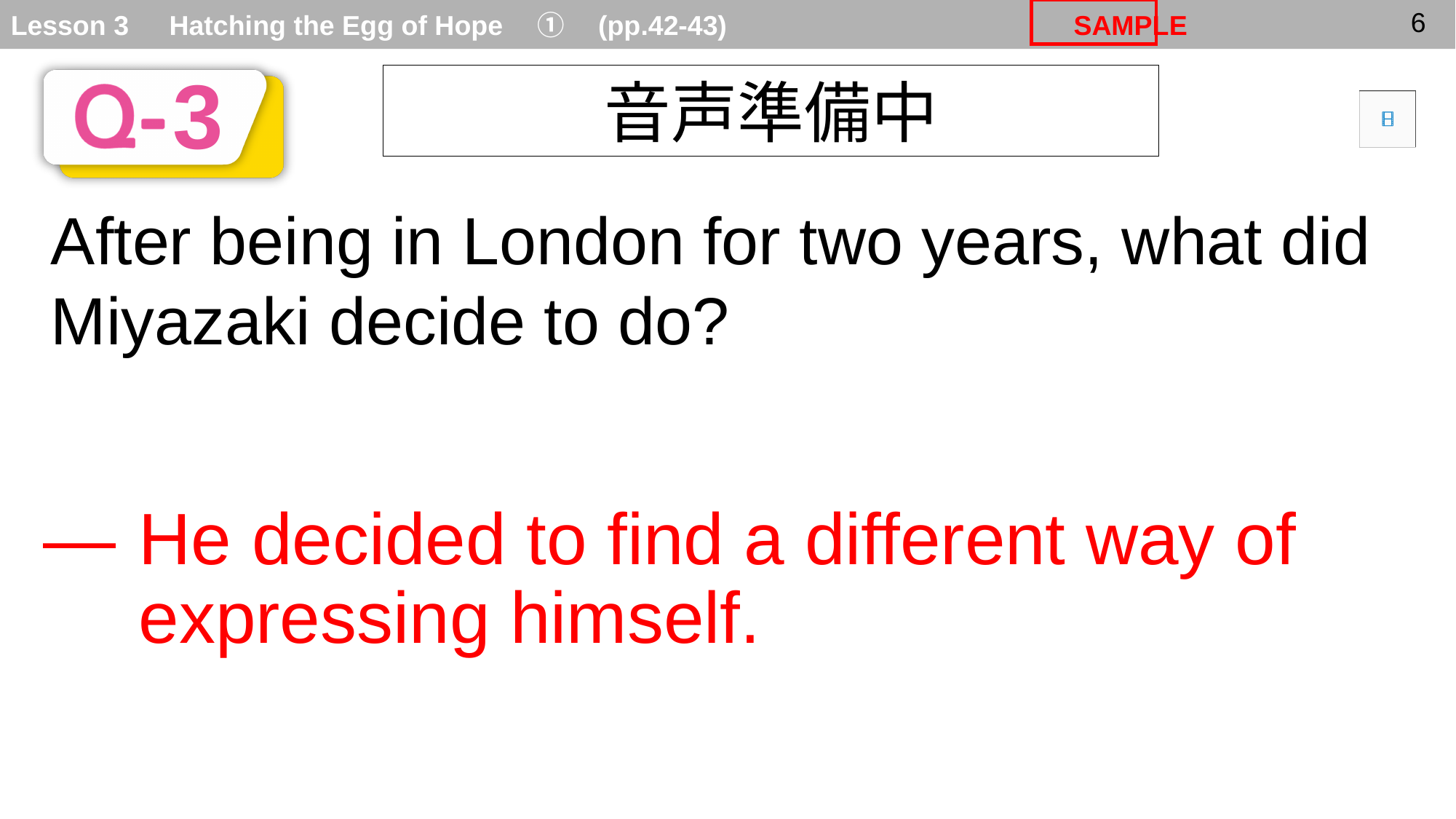

3
音声準備中

After being in London for two years, what did Miyazaki decide to do?
―
# He decided to find a different way of expressing himself.